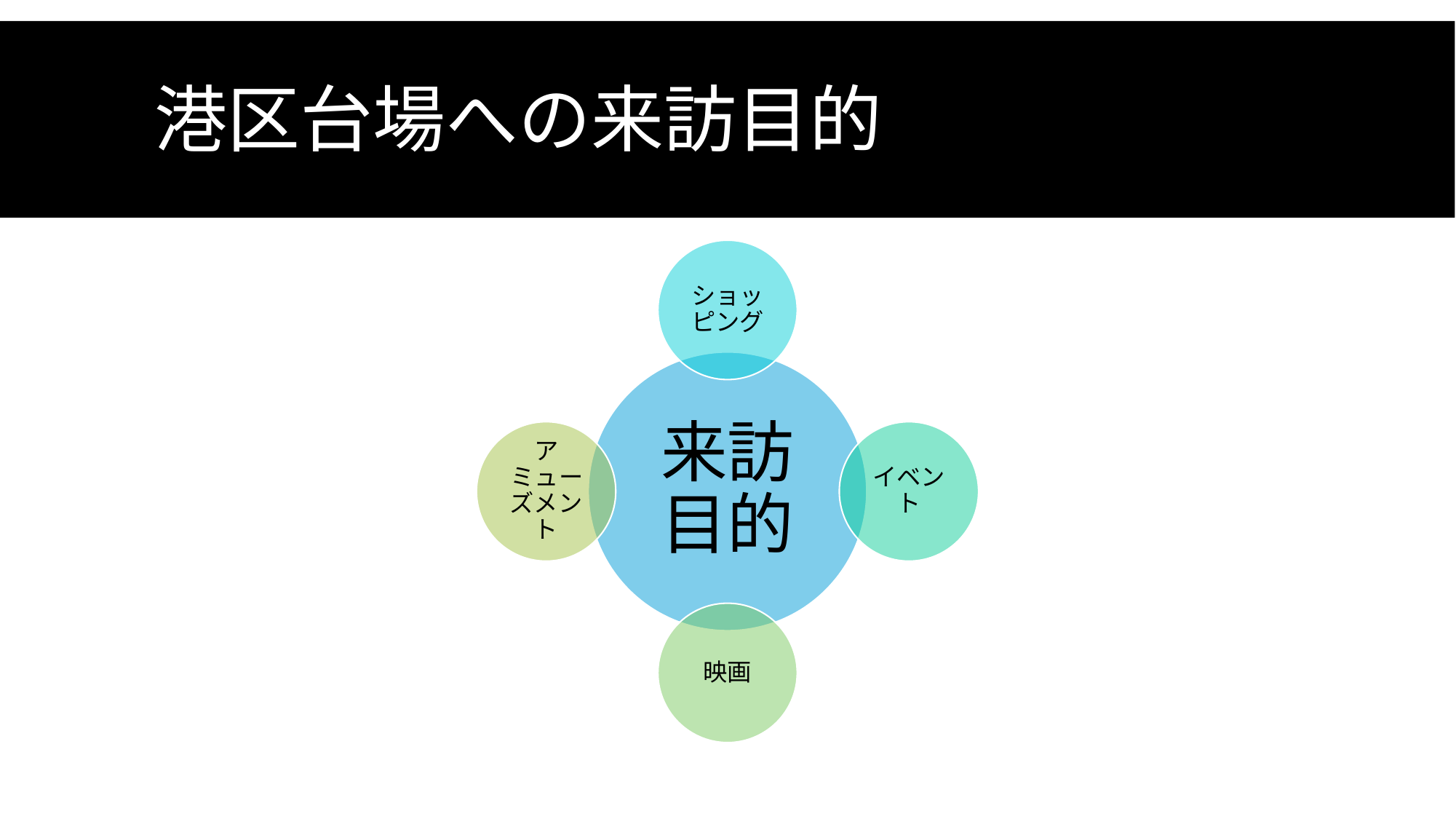

# 港区台場への来訪目的
来訪目的
ショッピング
イベント
映画
アミューズメント